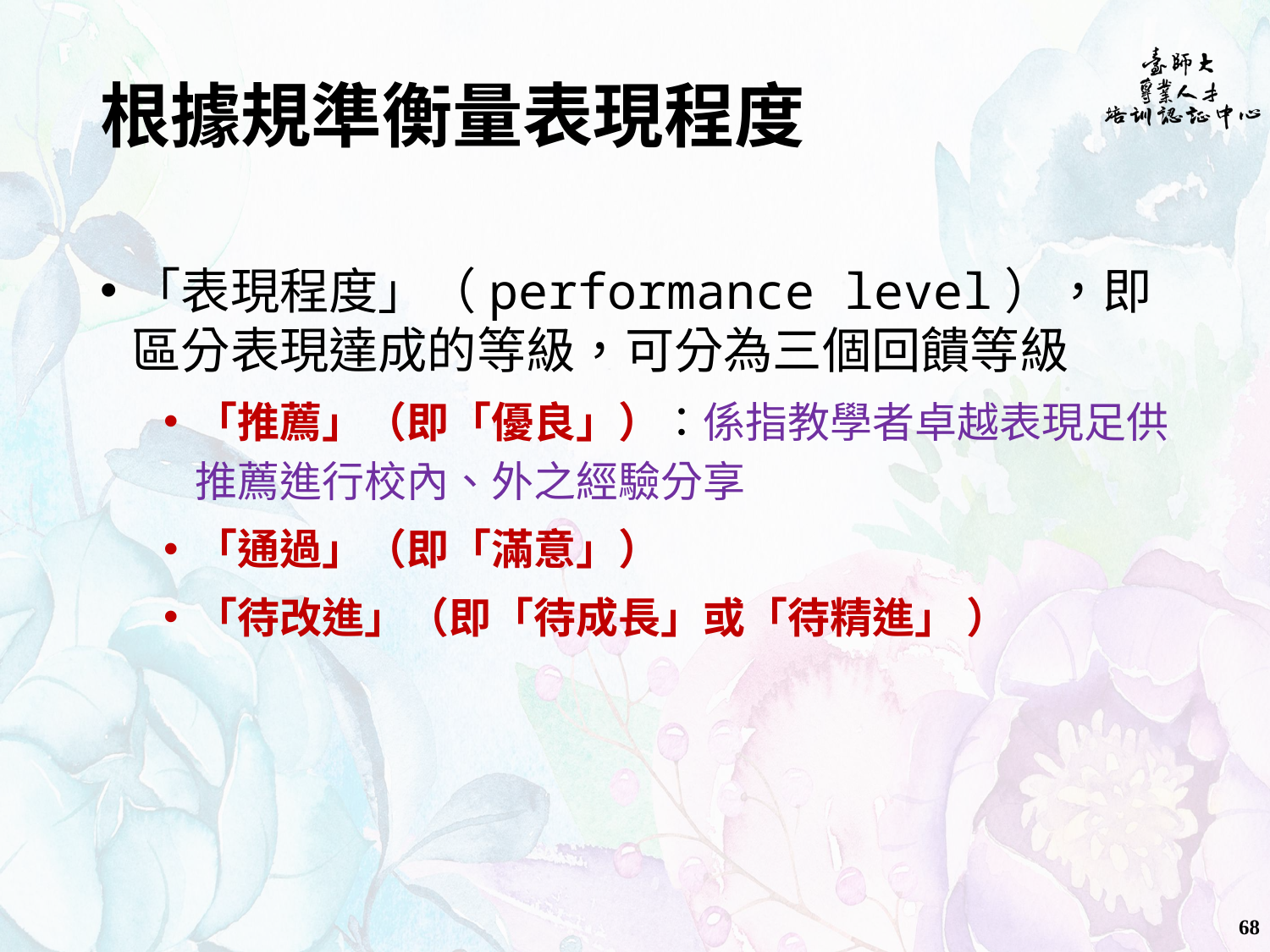

# 根據規準衡量表現程度
「表現程度」（performance level），即區分表現達成的等級，可分為三個回饋等級
「推薦」（即「優良」）：係指教學者卓越表現足供推薦進行校內、外之經驗分享
「通過」（即「滿意」）
「待改進」（即「待成長」或「待精進」 ）

68